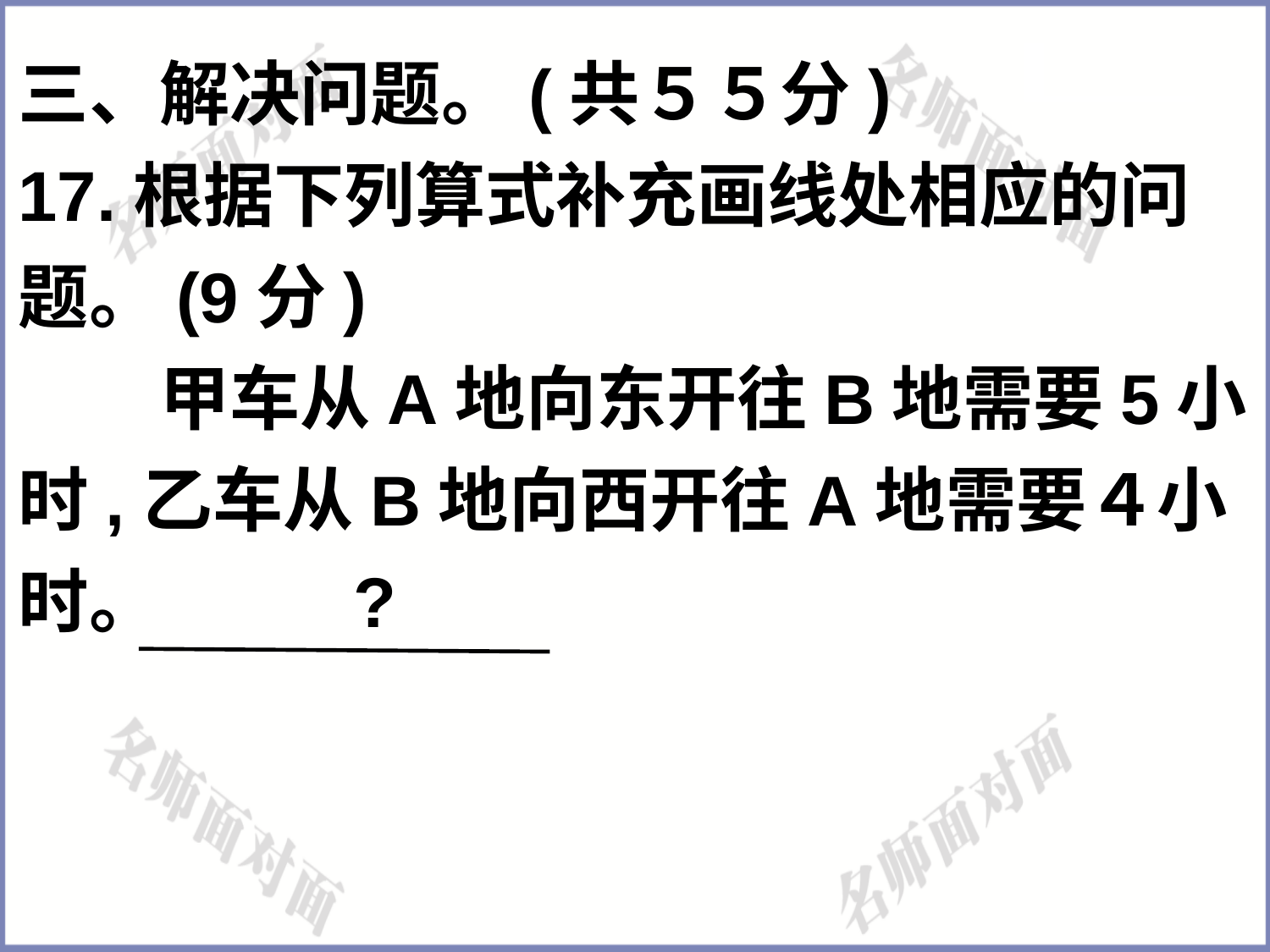

三、解决问题。(共５５分)
17.根据下列算式补充画线处相应的问题。(9分)
　　甲车从A地向东开往B地需要5小时,乙车从B地向西开往A地需要４小
时。           ?